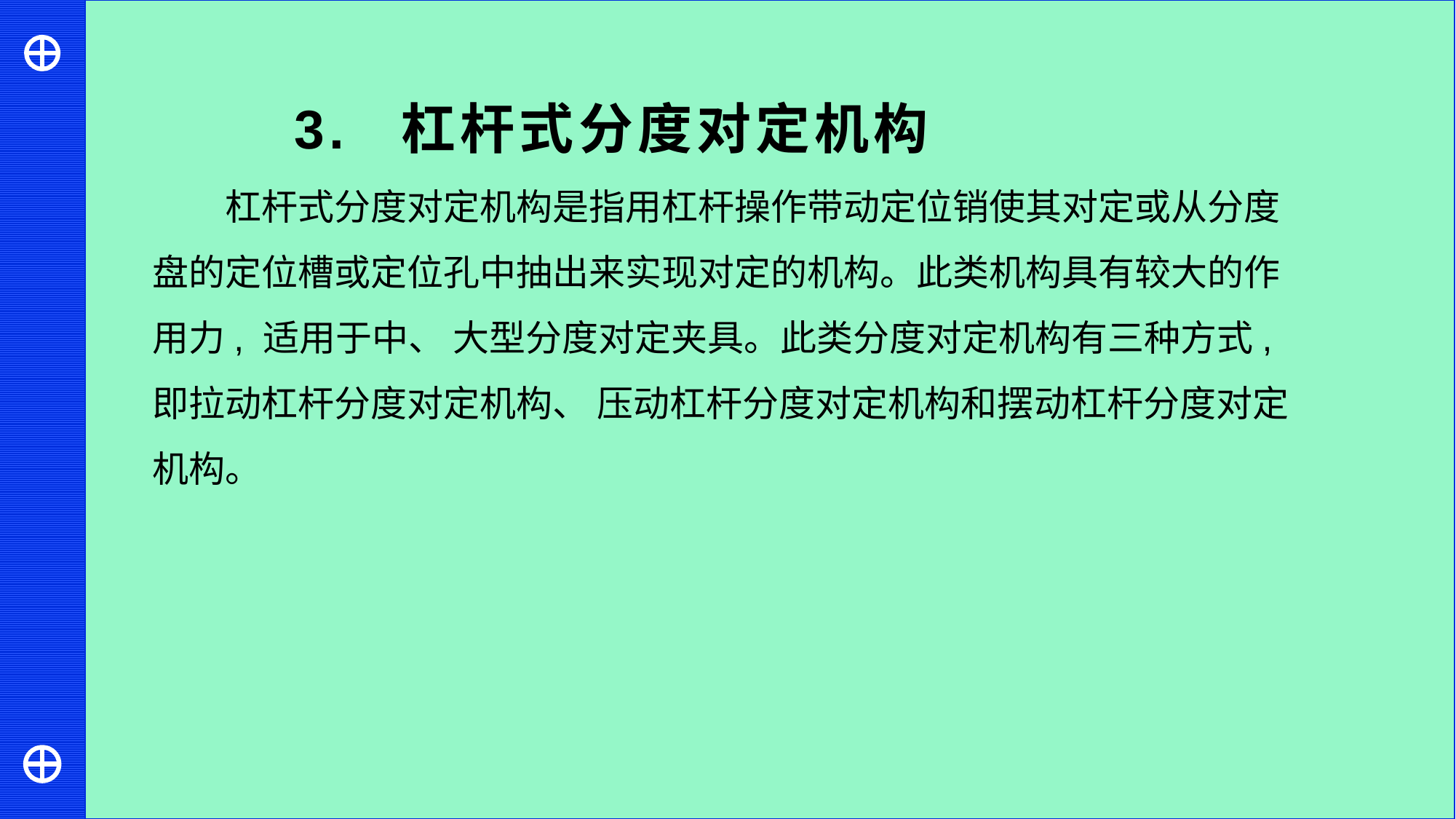

3.  杠杆式分度对定机构
杠杆式分度对定机构是指用杠杆操作带动定位销使其对定或从分度盘的定位槽或定位孔中抽出来实现对定的机构。此类机构具有较大的作用力, 适用于中、 大型分度对定夹具。此类分度对定机构有三种方式, 即拉动杠杆分度对定机构、 压动杠杆分度对定机构和摆动杠杆分度对定机构。